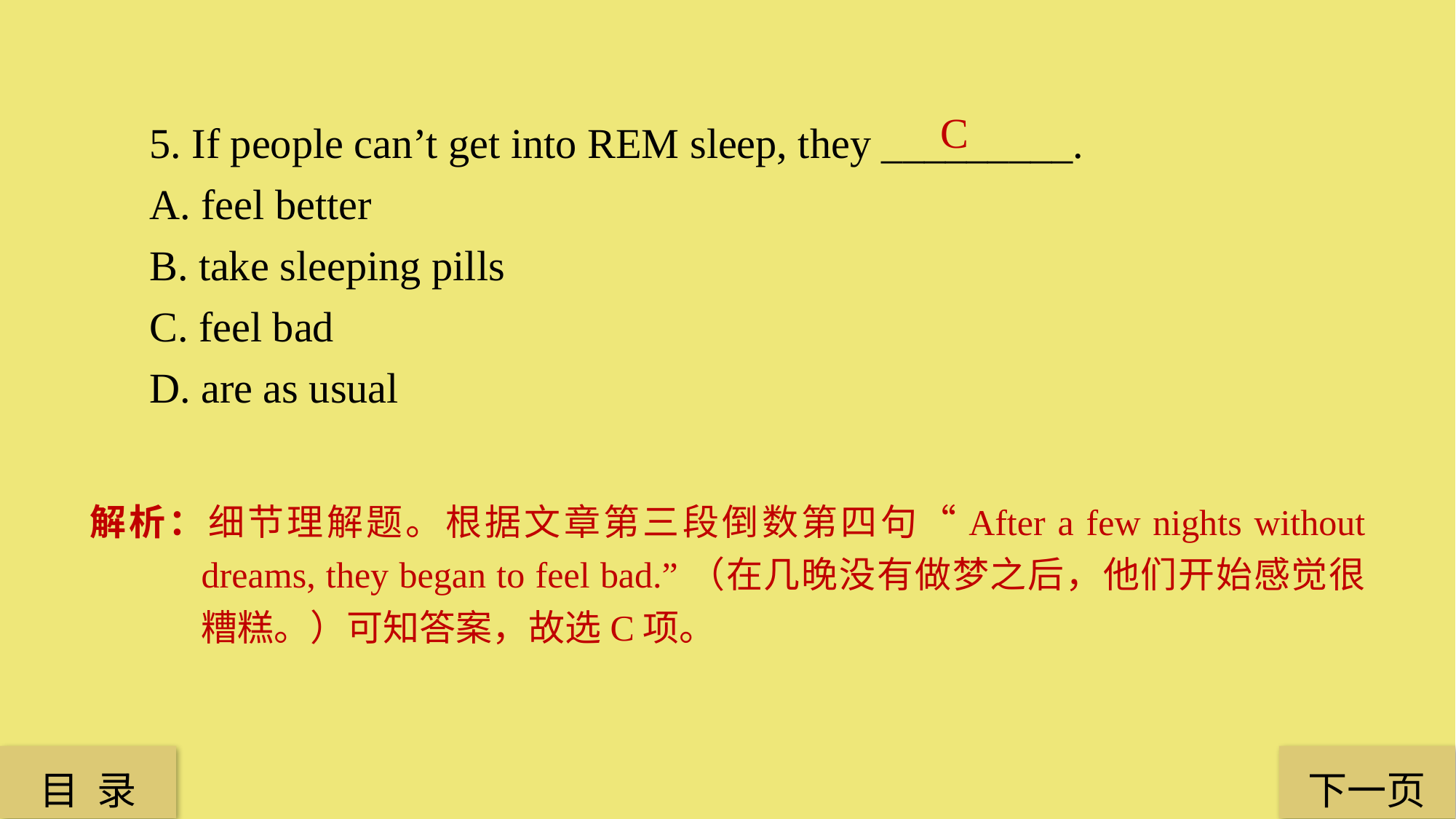

5. If people can’t get into REM sleep, they _________.
A. feel better
B. take sleeping pills
C. feel bad
D. are as usual
C
解析：细节理解题。根据文章第三段倒数第四句“After a few nights without dreams, they began to feel bad.”（在几晚没有做梦之后，他们开始感觉很糟糕。）可知答案，故选C项。